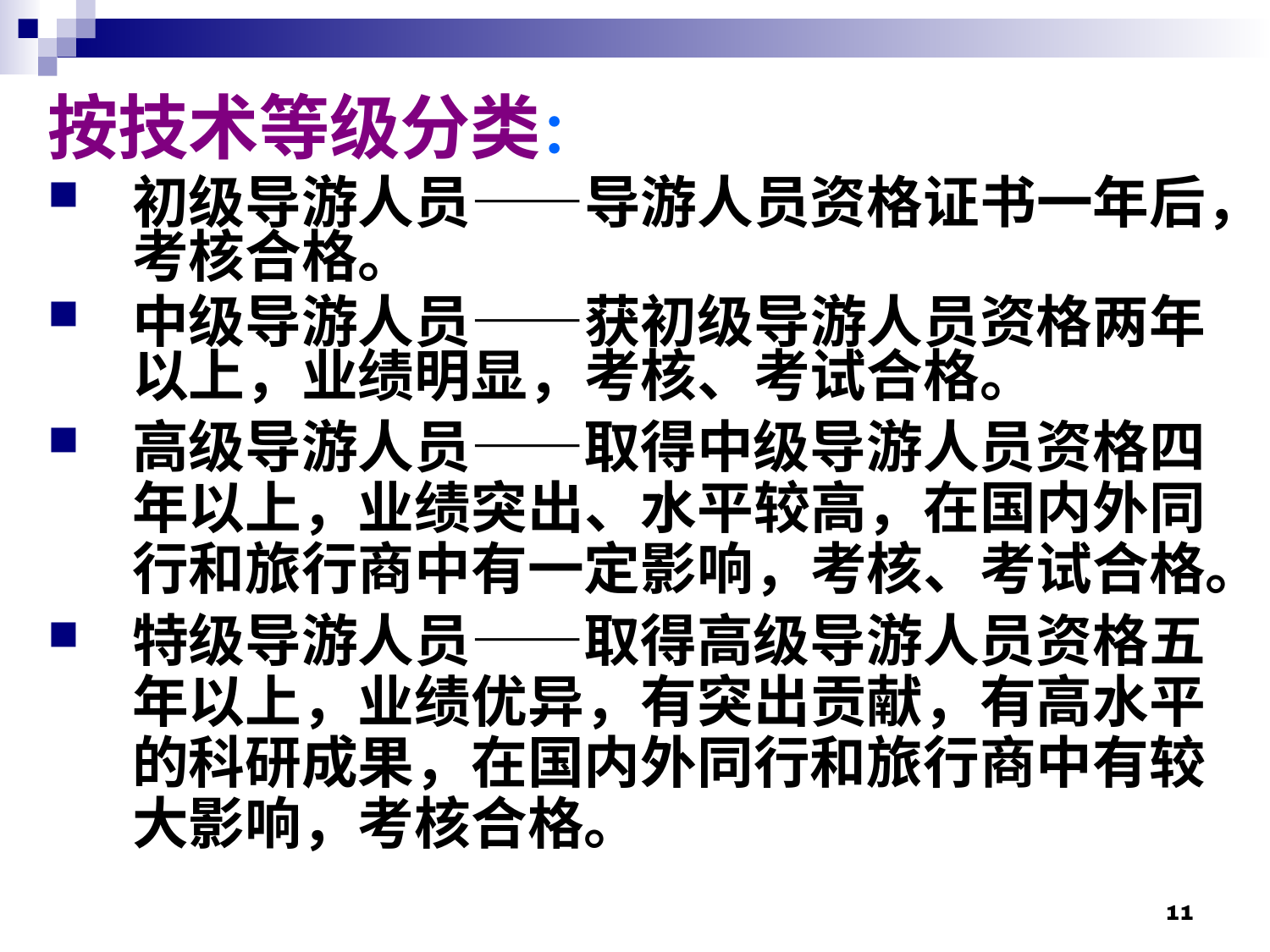

# 按技术等级分类：
初级导游人员——导游人员资格证书一年后，考核合格。
中级导游人员——获初级导游人员资格两年以上，业绩明显，考核、考试合格。
高级导游人员——取得中级导游人员资格四年以上，业绩突出、水平较高，在国内外同行和旅行商中有一定影响，考核、考试合格。
特级导游人员——取得高级导游人员资格五年以上，业绩优异，有突出贡献，有高水平的科研成果，在国内外同行和旅行商中有较大影响，考核合格。
11